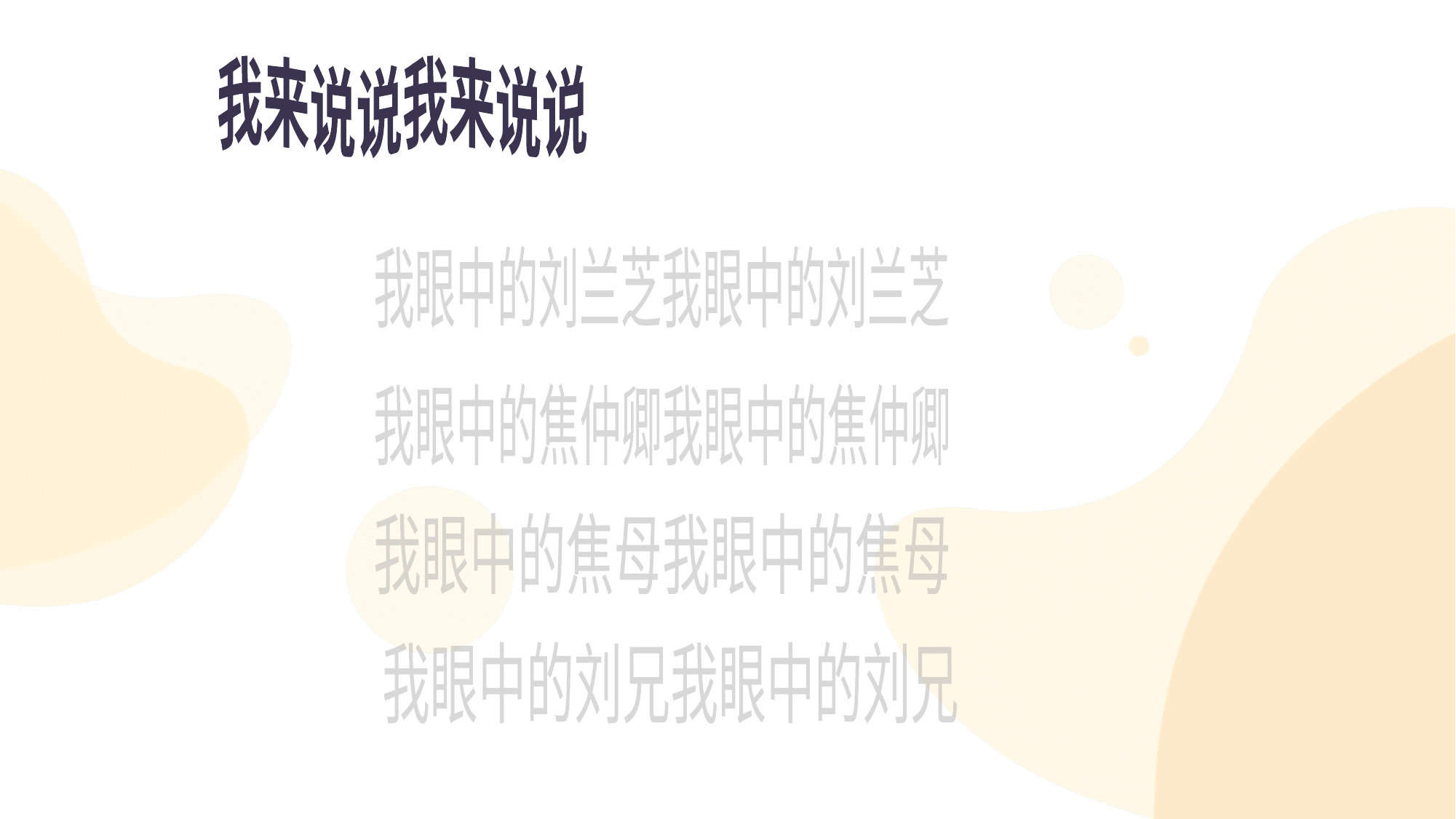

我来说说我来说说
我眼中的刘兰芝我眼中的刘兰芝
我眼中的焦仲卿我眼中的焦仲卿
我眼中的焦母我眼中的焦母
我眼中的刘兄我眼中的刘兄